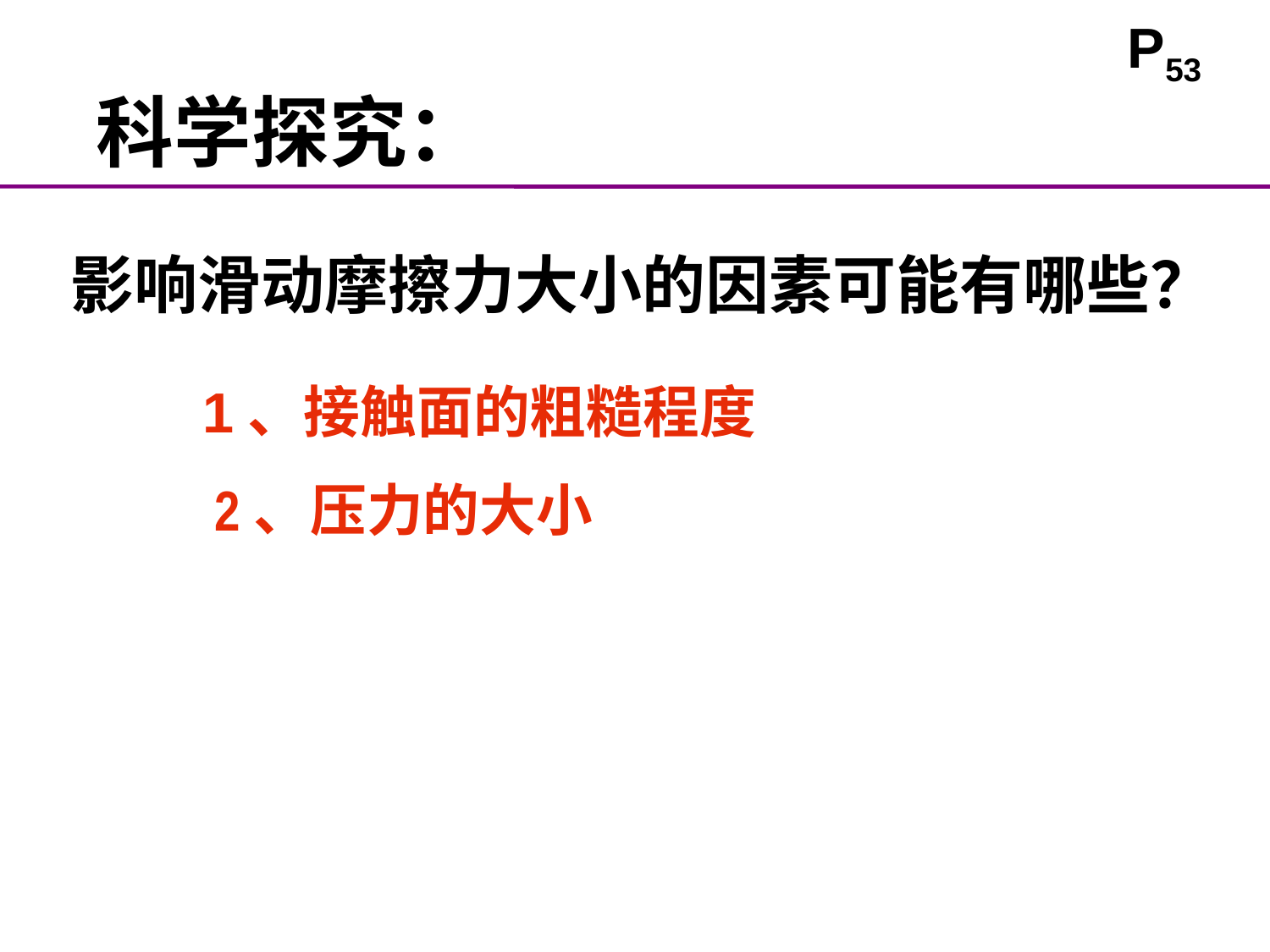

P53
科学探究：

影响滑动摩擦力大小的因素可能有哪些？
1、接触面的粗糙程度
2、压力的大小